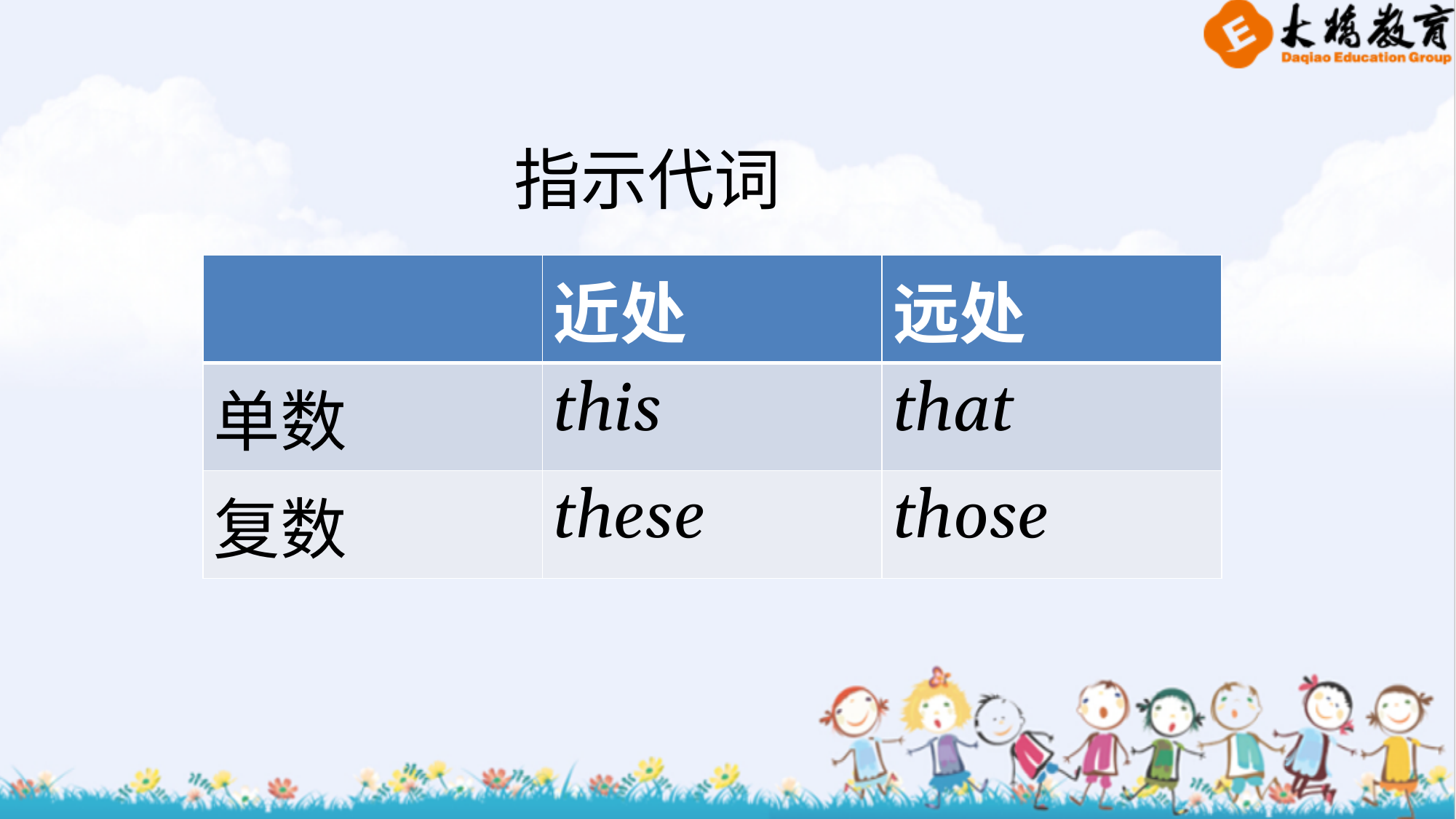

指示代词
|  | 近处 | 远处 |
| --- | --- | --- |
| 单数 | this | that |
| 复数 | these | those |